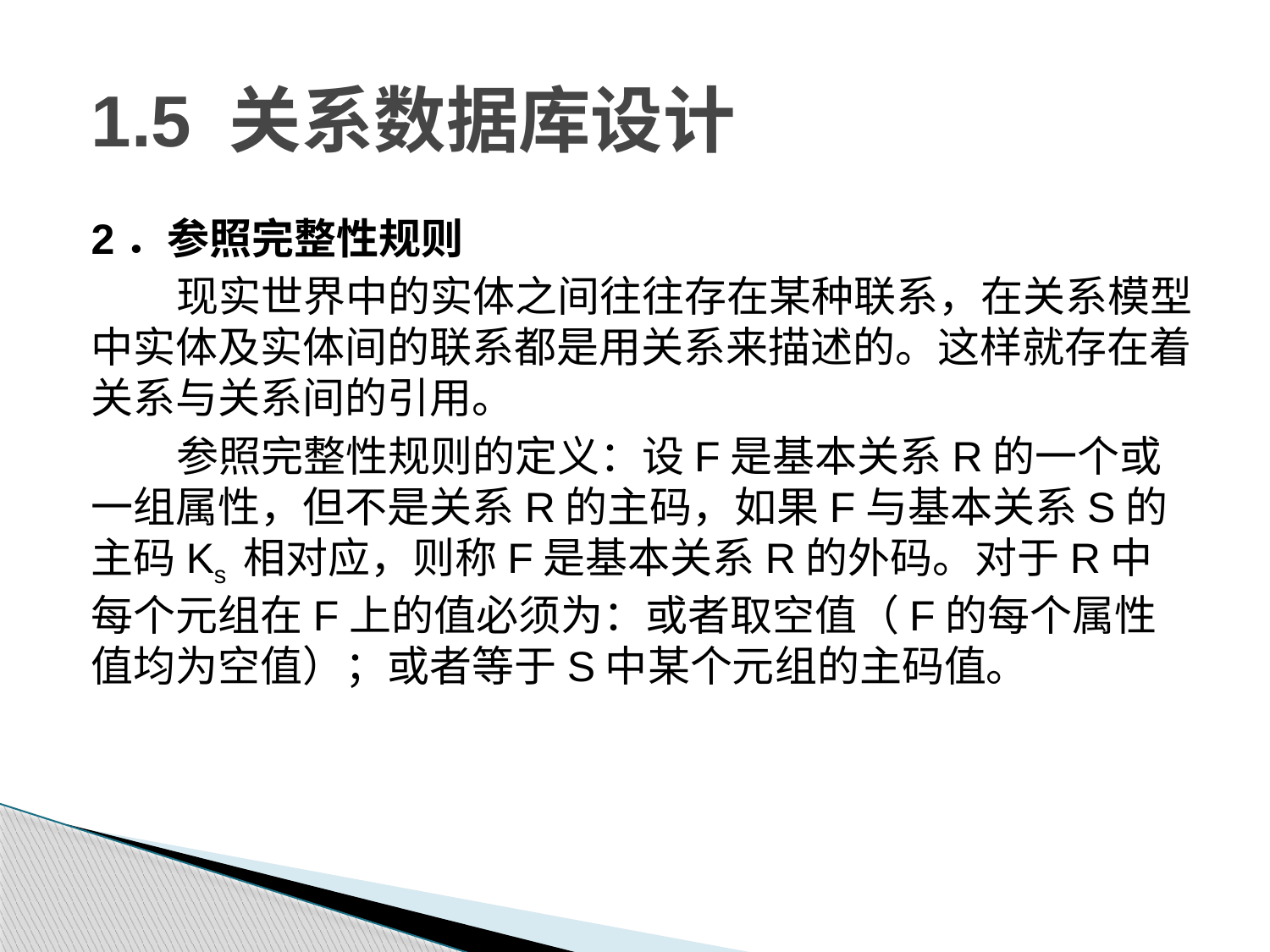

# 1.5 关系数据库设计
2．参照完整性规则
现实世界中的实体之间往往存在某种联系，在关系模型中实体及实体间的联系都是用关系来描述的。这样就存在着关系与关系间的引用。
参照完整性规则的定义：设F是基本关系R的一个或一组属性，但不是关系R的主码，如果F与基本关系S的主码Ks 相对应，则称F是基本关系R的外码。对于R中每个元组在F上的值必须为：或者取空值（F的每个属性值均为空值）；或者等于S中某个元组的主码值。